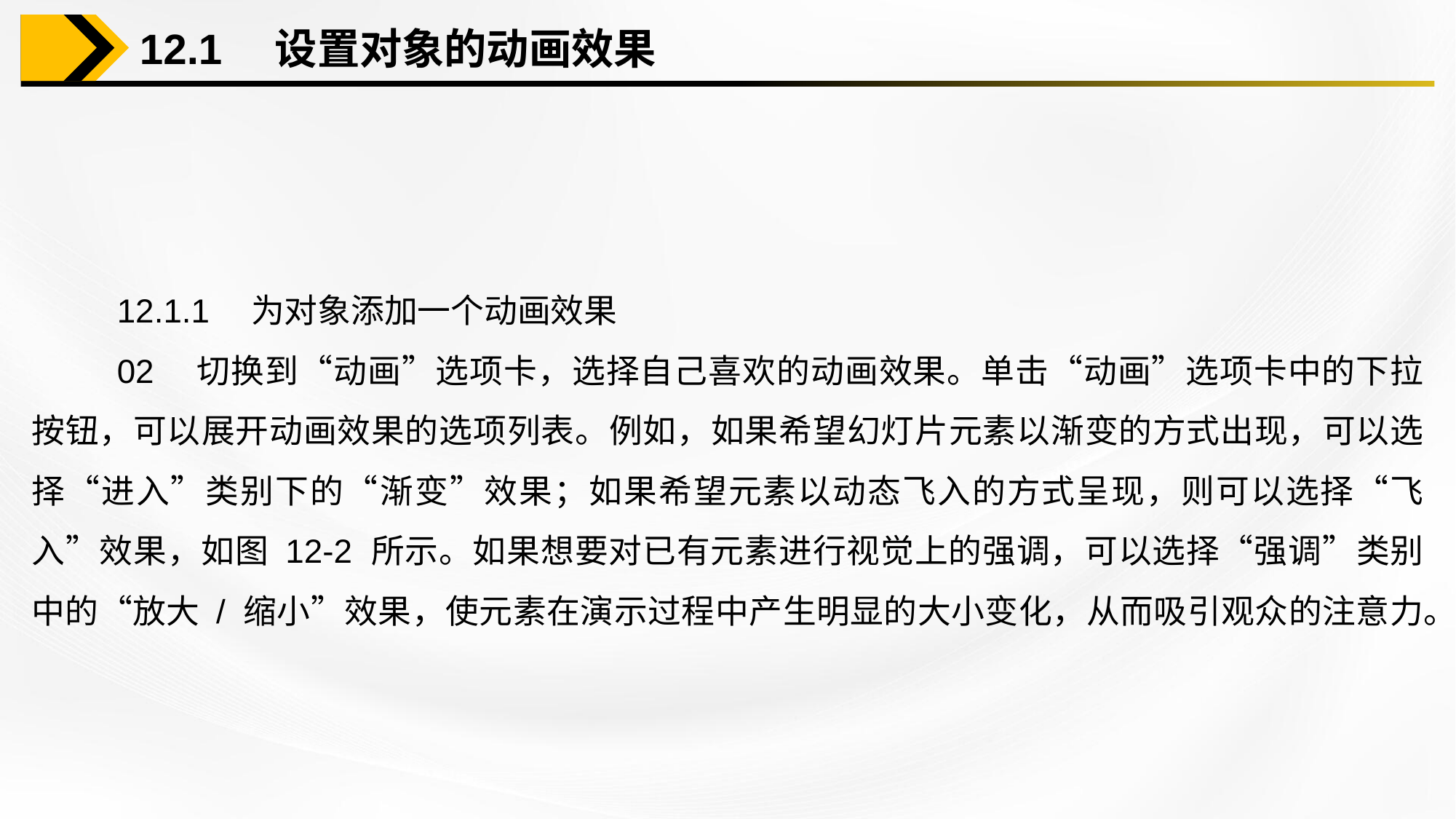

12.1　设置对象的动画效果
12.1.1　为对象添加一个动画效果
02　切换到“动画”选项卡，选择自己喜欢的动画效果。单击“动画”选项卡中的下拉按钮，可以展开动画效果的选项列表。例如，如果希望幻灯片元素以渐变的方式出现，可以选择“进入”类别下的“渐变”效果；如果希望元素以动态飞入的方式呈现，则可以选择“飞入”效果，如图 12-2 所示。如果想要对已有元素进行视觉上的强调，可以选择“强调”类别中的“放大 / 缩小”效果，使元素在演示过程中产生明显的大小变化，从而吸引观众的注意力。